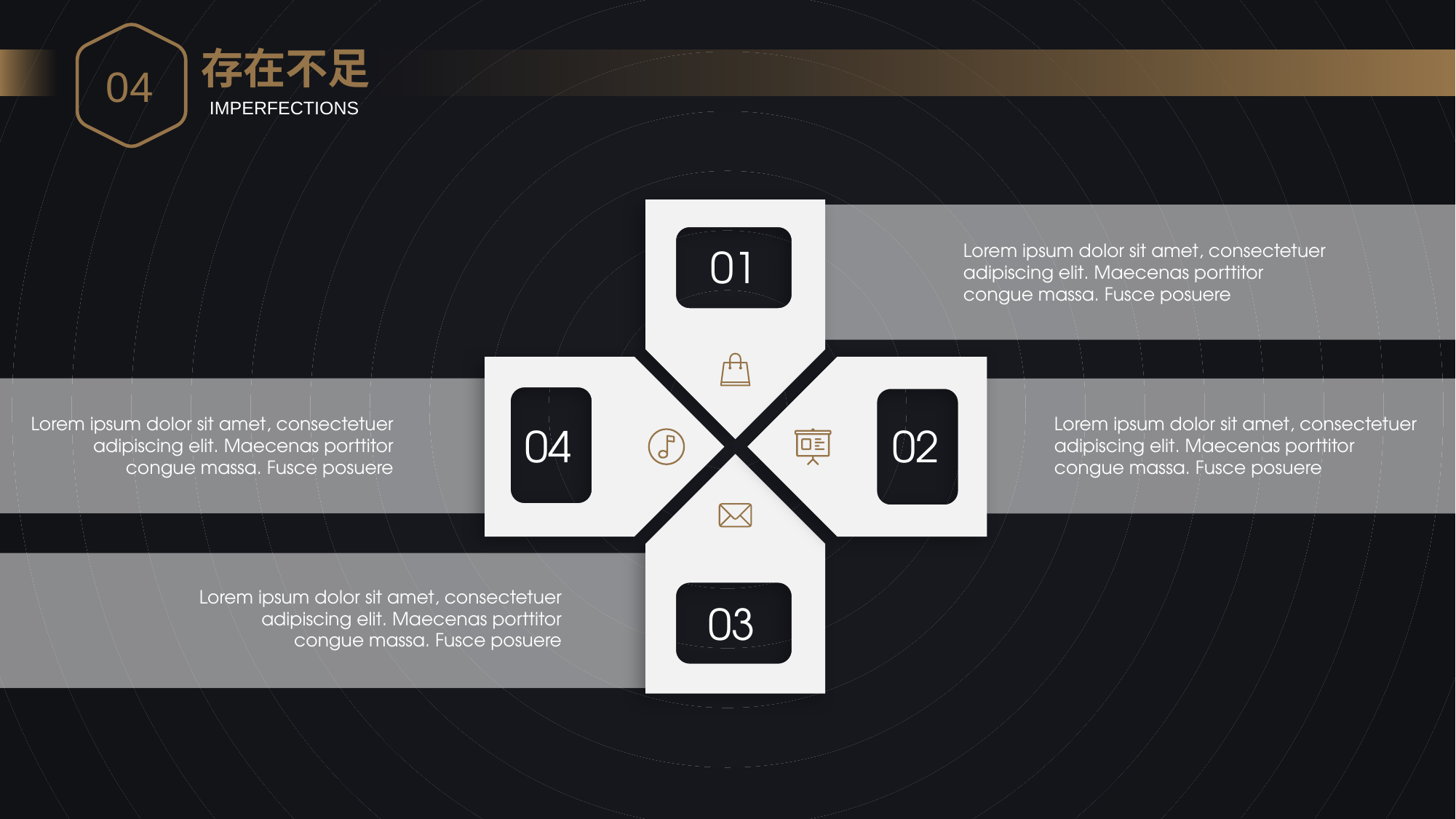

04
存在不足

IMPERFECTIONS

01

Lorem ipsum dolor sit amet, consectetuer adipiscing elit. Maecenas porttitor congue massa. Fusce posuere

Lorem ipsum dolor sit amet, consectetuer adipiscing elit. Maecenas porttitor congue massa. Fusce posuere
04

Lorem ipsum dolor sit amet, consectetuer adipiscing elit. Maecenas porttitor congue massa. Fusce posuere
02

Lorem ipsum dolor sit amet, consectetuer adipiscing elit. Maecenas porttitor congue massa. Fusce posuere
03